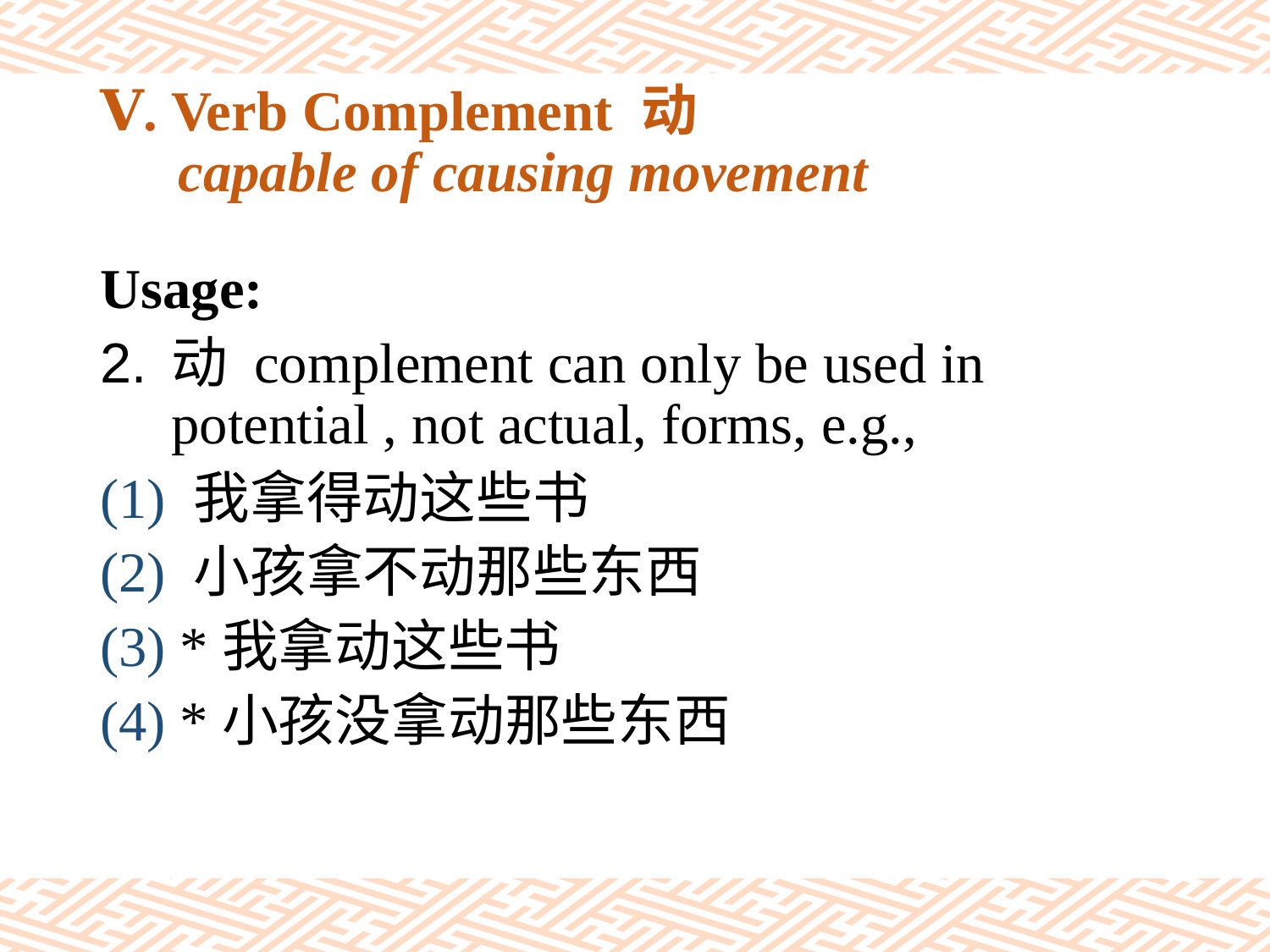

# Ⅴ. Verb Complement 动 capable of causing movement
Usage:
动 complement can only be used in potential , not actual, forms, e.g.,
(1) 我拿得动这些书
(2) 小孩拿不动那些东西
(3) *我拿动这些书
(4) *小孩没拿动那些东西